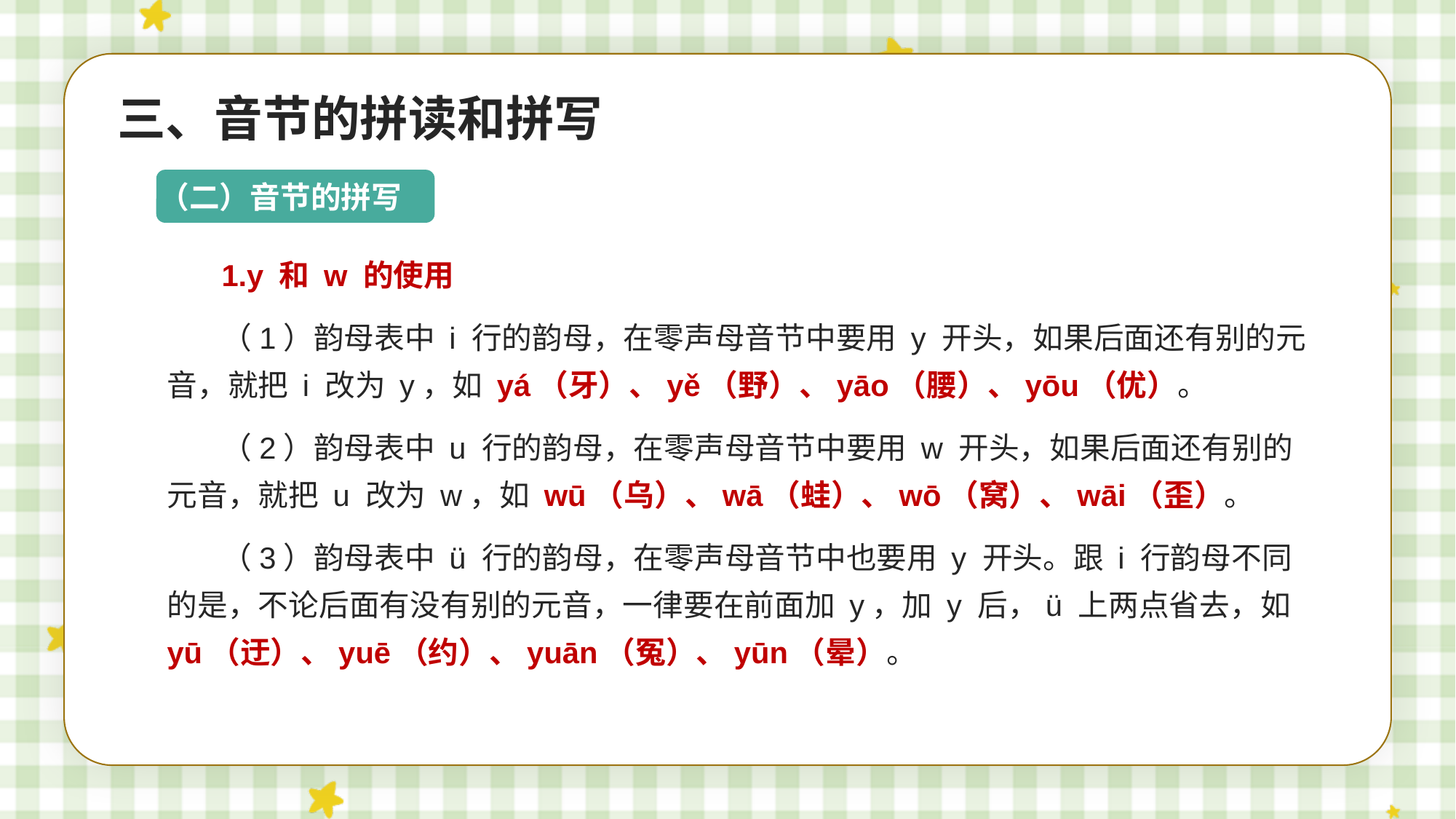

三、音节的拼读和拼写
（二）音节的拼写
1.y 和 w 的使用
（1）韵母表中 i 行的韵母，在零声母音节中要用 y 开头，如果后面还有别的元音，就把 i 改为 y，如 yá（牙）、yě（野）、yāo（腰）、yōu（优）。
（2）韵母表中 u 行的韵母，在零声母音节中要用 w 开头，如果后面还有别的元音，就把 u 改为 w，如 wū（乌）、wā（蛙）、wō（窝）、wāi（歪）。
（3）韵母表中 ü 行的韵母，在零声母音节中也要用 y 开头。跟 i 行韵母不同的是，不论后面有没有别的元音，一律要在前面加 y，加 y 后，ü 上两点省去，如 yū（迂）、yuē（约）、yuān（冤）、yūn（晕）。